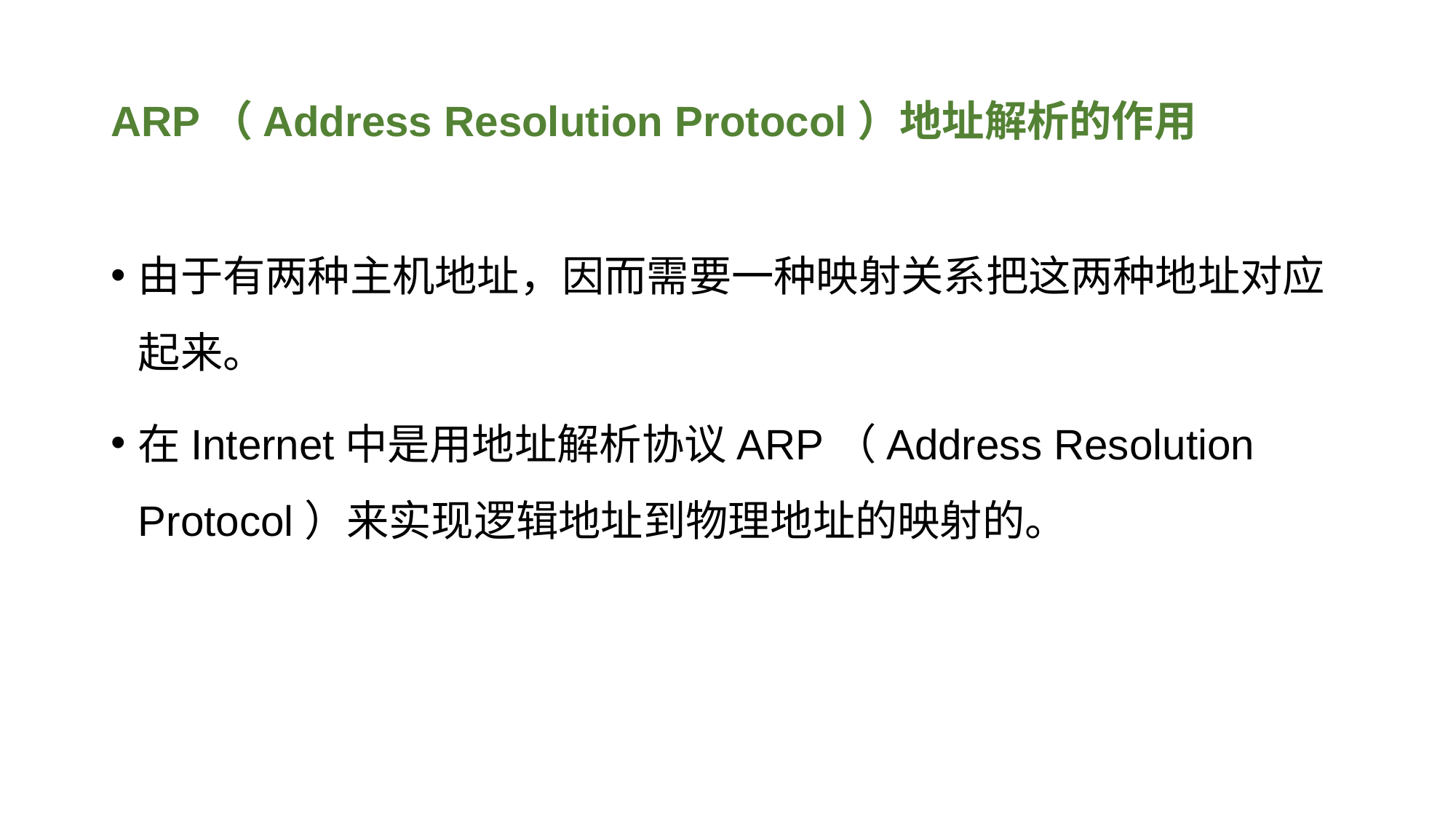

# ARP（Address Resolution Protocol）地址解析的作用
由于有两种主机地址，因而需要一种映射关系把这两种地址对应起来。
在Internet中是用地址解析协议ARP（Address Resolution Protocol）来实现逻辑地址到物理地址的映射的。